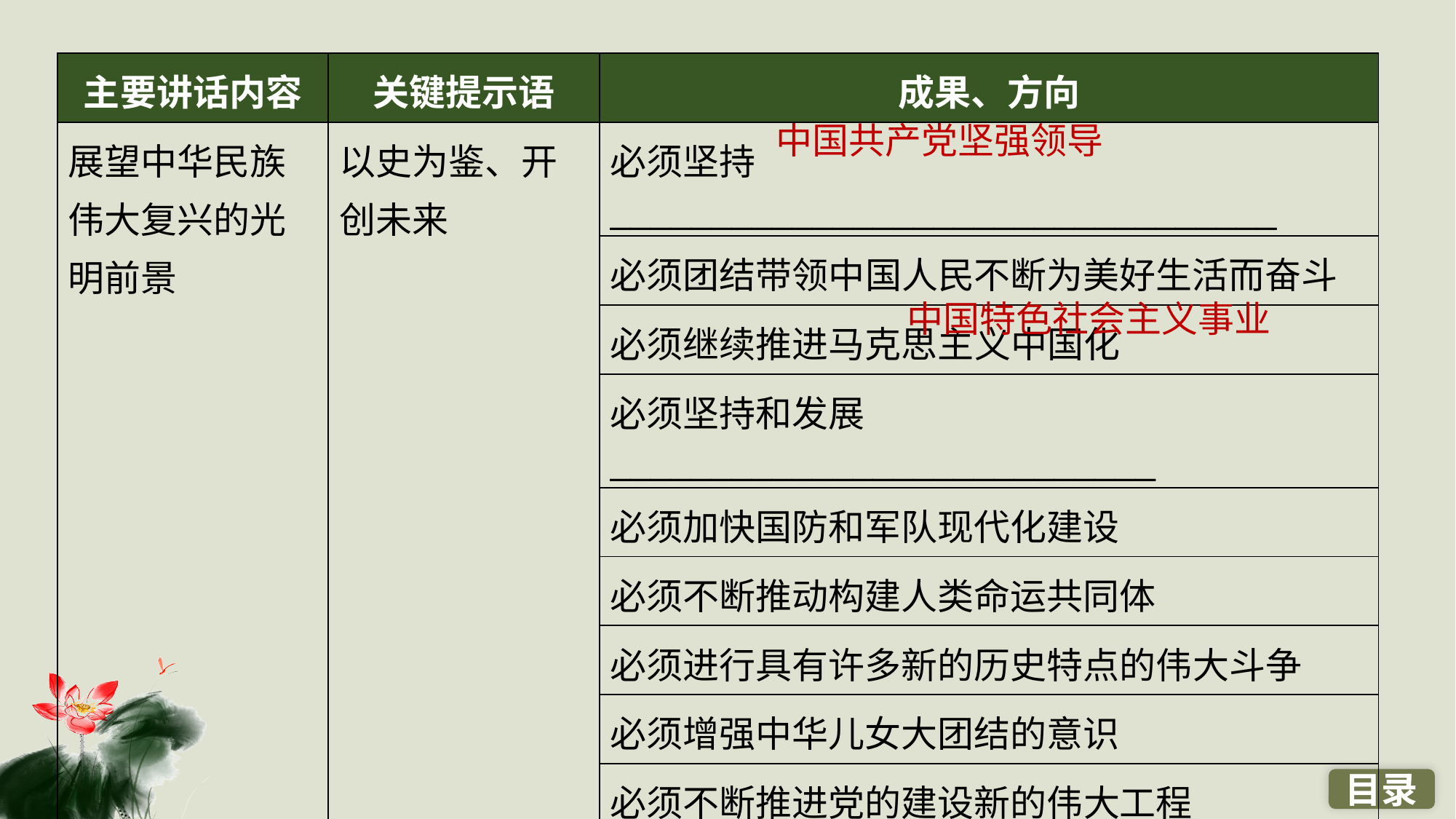

| 主要讲话内容 | 关键提示语 | 成果、方向 |
| --- | --- | --- |
| 展望中华民族 伟大复兴的光 明前景 | 以史为鉴、开 创未来 | 必须坚持\_\_\_\_\_\_\_\_\_\_\_\_\_\_\_\_\_\_\_\_\_\_\_\_\_\_\_\_\_\_\_\_\_ |
|  |  | 必须团结带领中国人民不断为美好生活而奋斗 |
|  |  | 必须继续推进马克思主义中国化 |
|  |  | 必须坚持和发展\_\_\_\_\_\_\_\_\_\_\_\_\_\_\_\_\_\_\_\_\_\_\_\_\_\_\_ |
|  |  | 必须加快国防和军队现代化建设 |
|  |  | 必须不断推动构建人类命运共同体 |
|  |  | 必须进行具有许多新的历史特点的伟大斗争 |
|  |  | 必须增强中华儿女大团结的意识 |
|  |  | 必须不断推进党的建设新的伟大工程 |
中国共产党坚强领导
中国特色社会主义事业